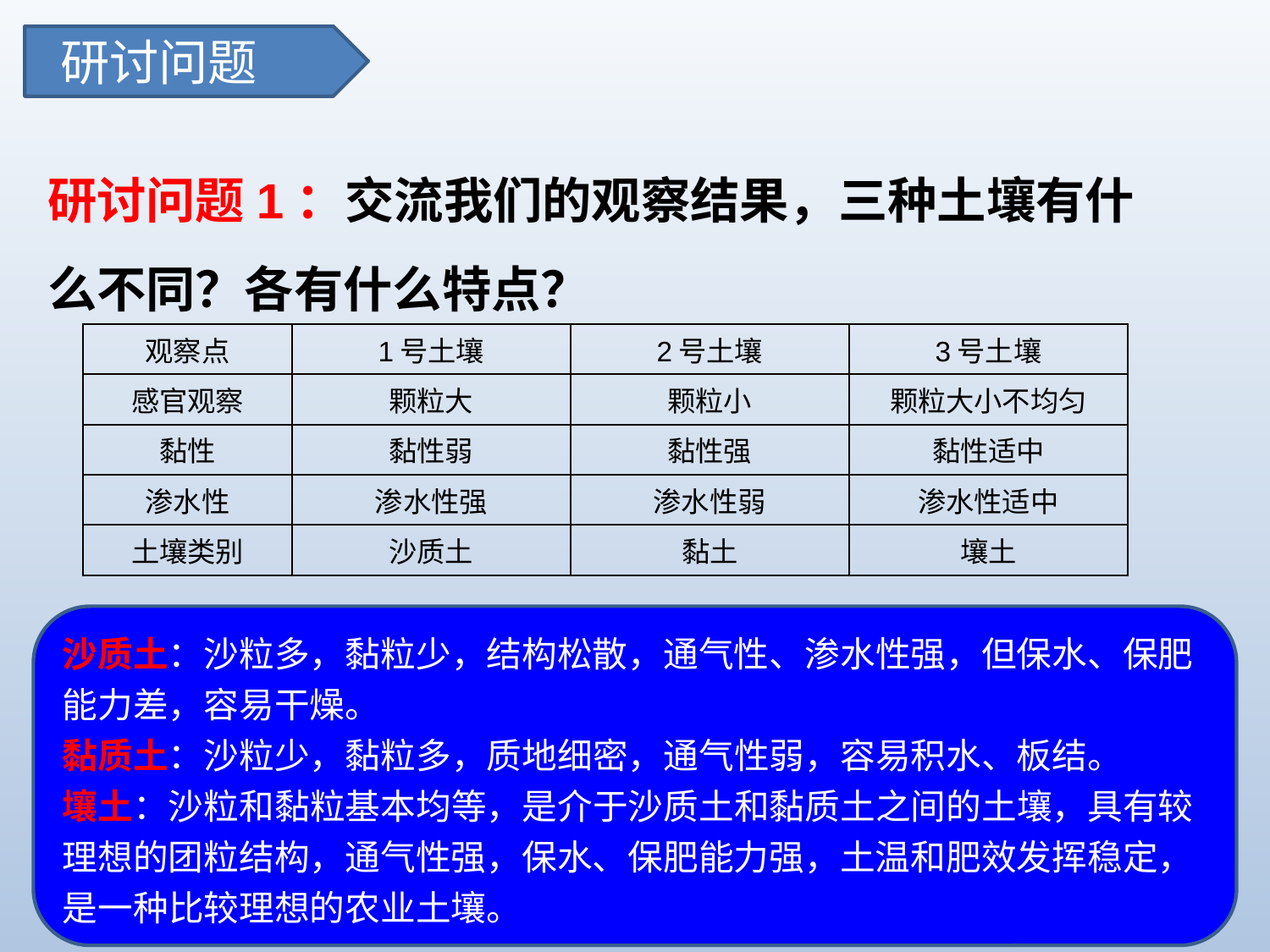

研讨问题
研讨问题1：交流我们的观察结果，三种土壤有什么不同？各有什么特点？
| 观察点 | 1号土壤 | 2号土壤 | 3号土壤 |
| --- | --- | --- | --- |
| 感官观察 | 颗粒大 | 颗粒小 | 颗粒大小不均匀 |
| 黏性 | 黏性弱 | 黏性强 | 黏性适中 |
| 渗水性 | 渗水性强 | 渗水性弱 | 渗水性适中 |
| 土壤类别 | 沙质土 | 黏土 | 壤土 |
沙质土：沙粒多，黏粒少，结构松散，通气性、渗水性强，但保水、保肥能力差，容易干燥。
黏质土：沙粒少，黏粒多，质地细密，通气性弱，容易积水、板结。
壤土：沙粒和黏粒基本均等，是介于沙质土和黏质土之间的土壤，具有较理想的团粒结构，通气性强，保水、保肥能力强，土温和肥效发挥稳定，是一种比较理想的农业土壤。